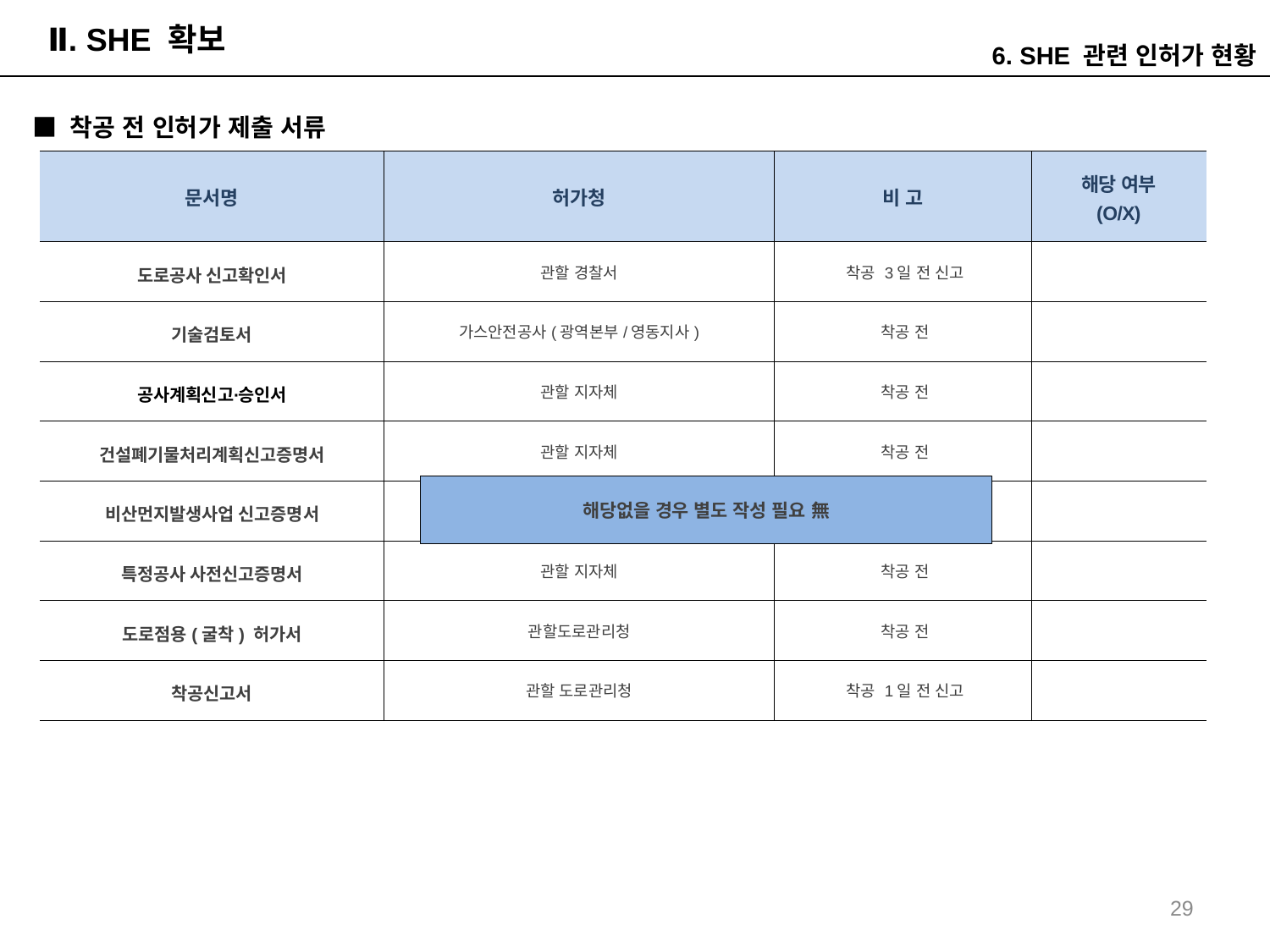

# Ⅱ. SHE 확보
6. SHE 관련 인허가 현황
■ 착공 전 인허가 제출 서류
| 문서명 | 허가청 | 비 고 | 해당 여부 (O/X) |
| --- | --- | --- | --- |
| 도로공사 신고확인서 | 관할 경찰서 | 착공 3일 전 신고 |  |
| 기술검토서 | 가스안전공사(광역본부/영동지사) | 착공 전 |  |
| 공사계획신고∙승인서 | 관할 지자체 | 착공 전 |  |
| 건설폐기물처리계획신고증명서 | 관할 지자체 | 착공 전 |  |
| 비산먼지발생사업 신고증명서 | 관할 지자체 | 착공 전 |  |
| 특정공사 사전신고증명서 | 관할 지자체 | 착공 전 |  |
| 도로점용(굴착) 허가서 | 관할도로관리청 | 착공 전 |  |
| 착공신고서 | 관할 도로관리청 | 착공 1일 전 신고 |  |
해당없을 경우 별도 작성 필요 無
29